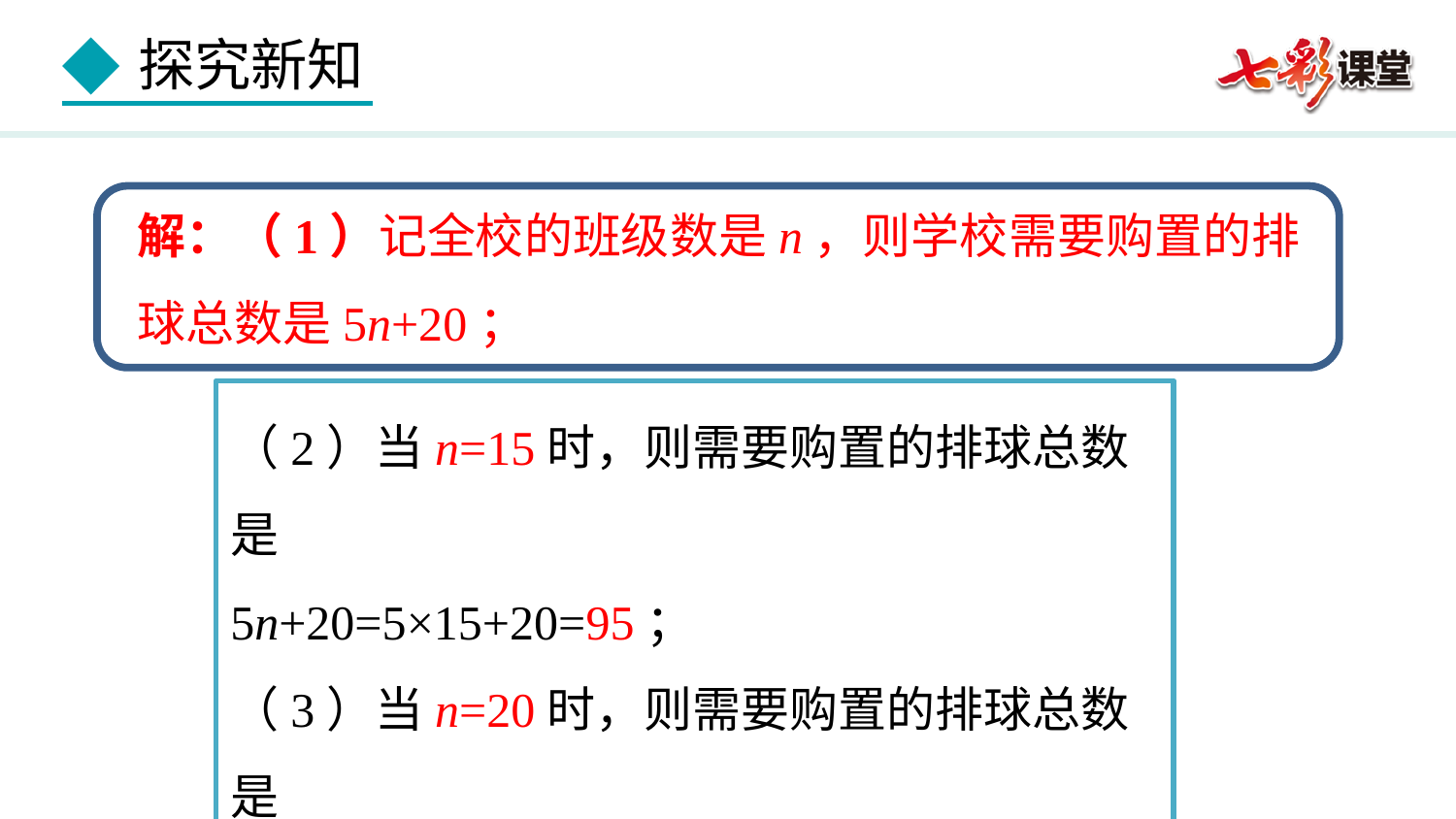

解：（1）记全校的班级数是n，则学校需要购置的排球总数是5n+20；

（2）当n=15时，则需要购置的排球总数是
5n+20=5×15+20=95；
（3）当n=20时，则需要购置的排球总数是
5n+20=5×20+20=120；